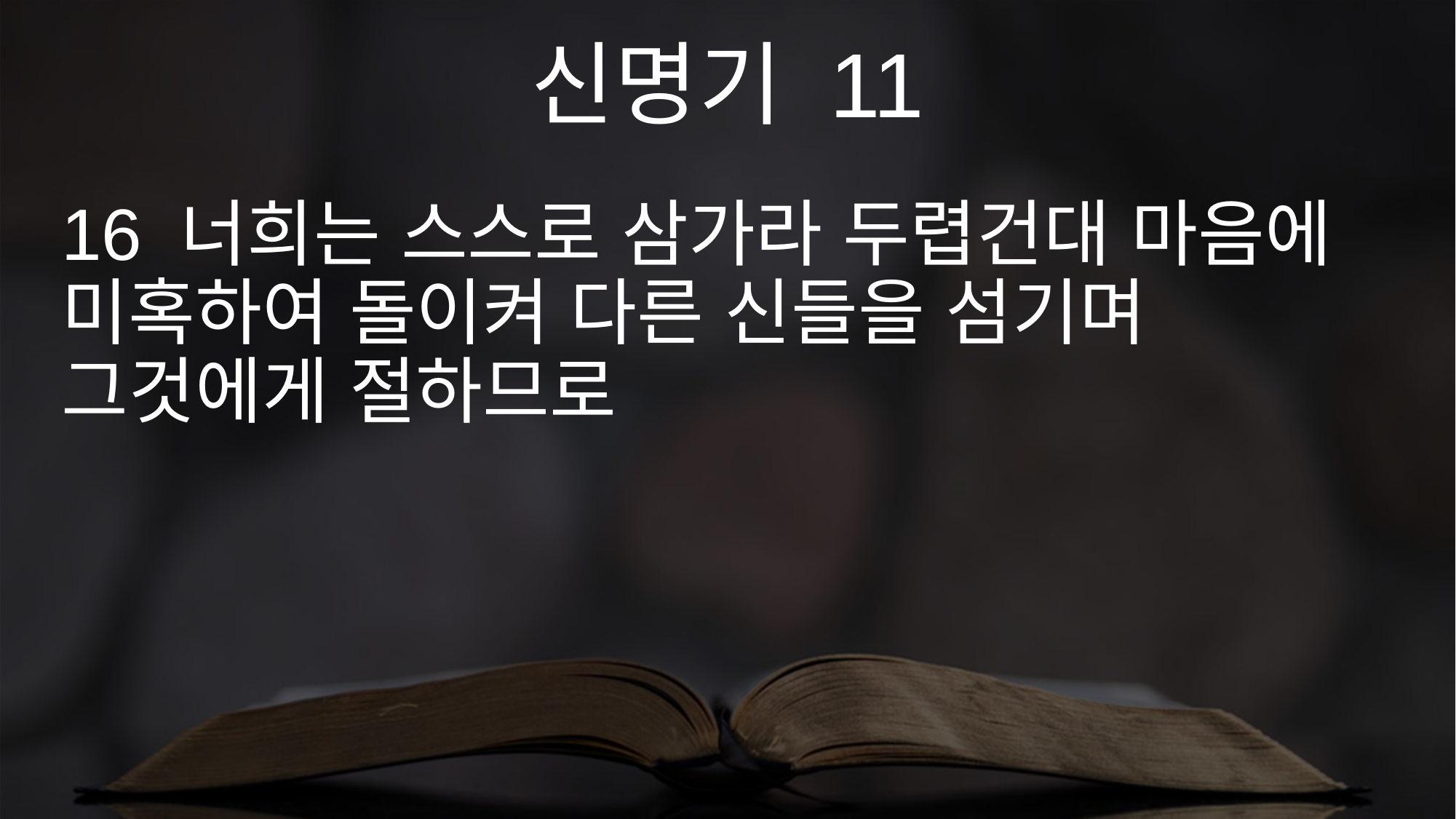

신명기 11
16 너희는 스스로 삼가라 두렵건대 마음에 미혹하여 돌이켜 다른 신들을 섬기며 그것에게 절하므로